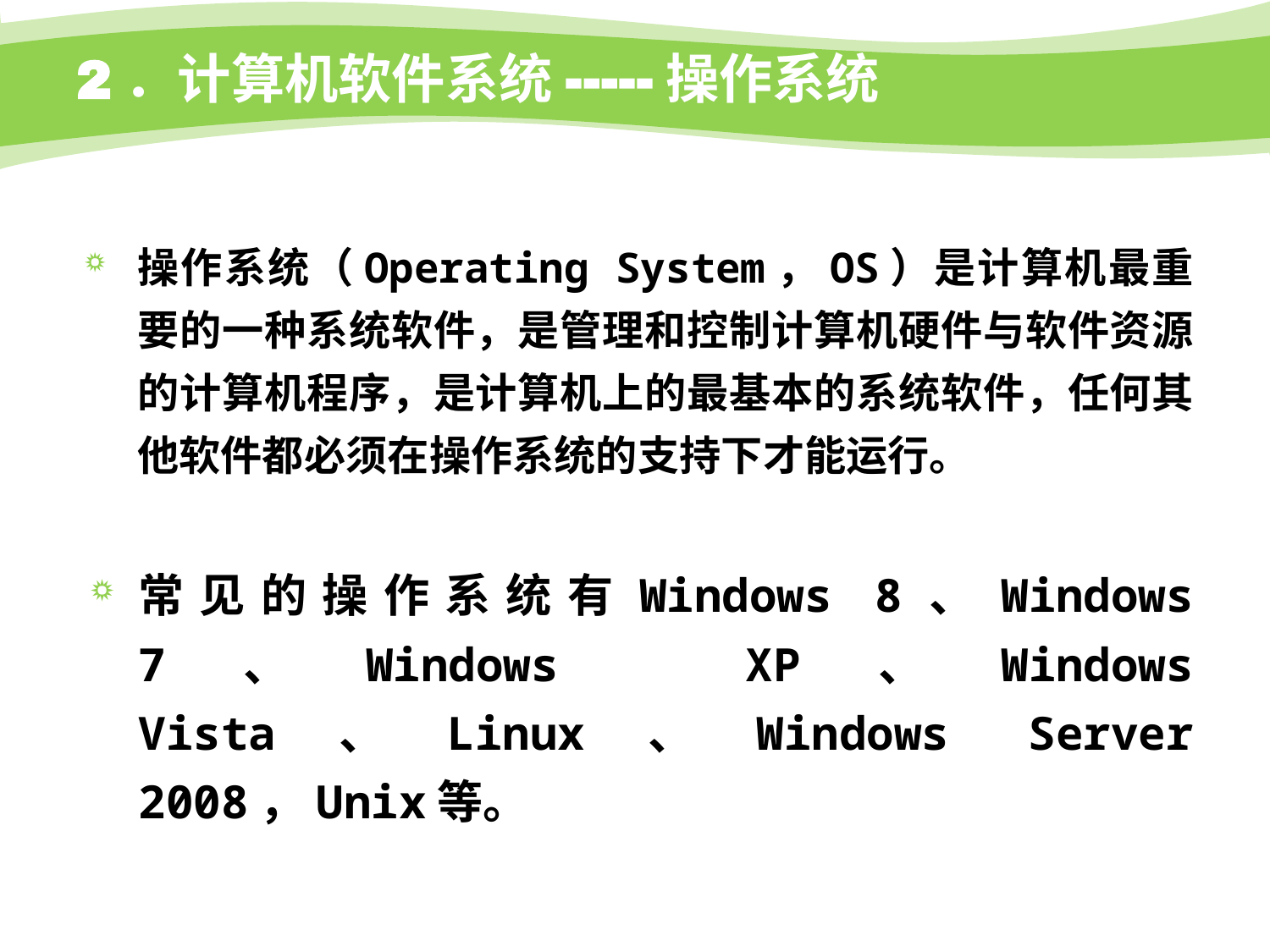

# 2．计算机软件系统-----操作系统
操作系统（Operating System，OS）是计算机最重要的一种系统软件，是管理和控制计算机硬件与软件资源的计算机程序，是计算机上的最基本的系统软件，任何其他软件都必须在操作系统的支持下才能运行。
常见的操作系统有Windows 8、Windows 7、Windows  XP、Windows Vista、Linux、Windows Server 2008，Unix等。